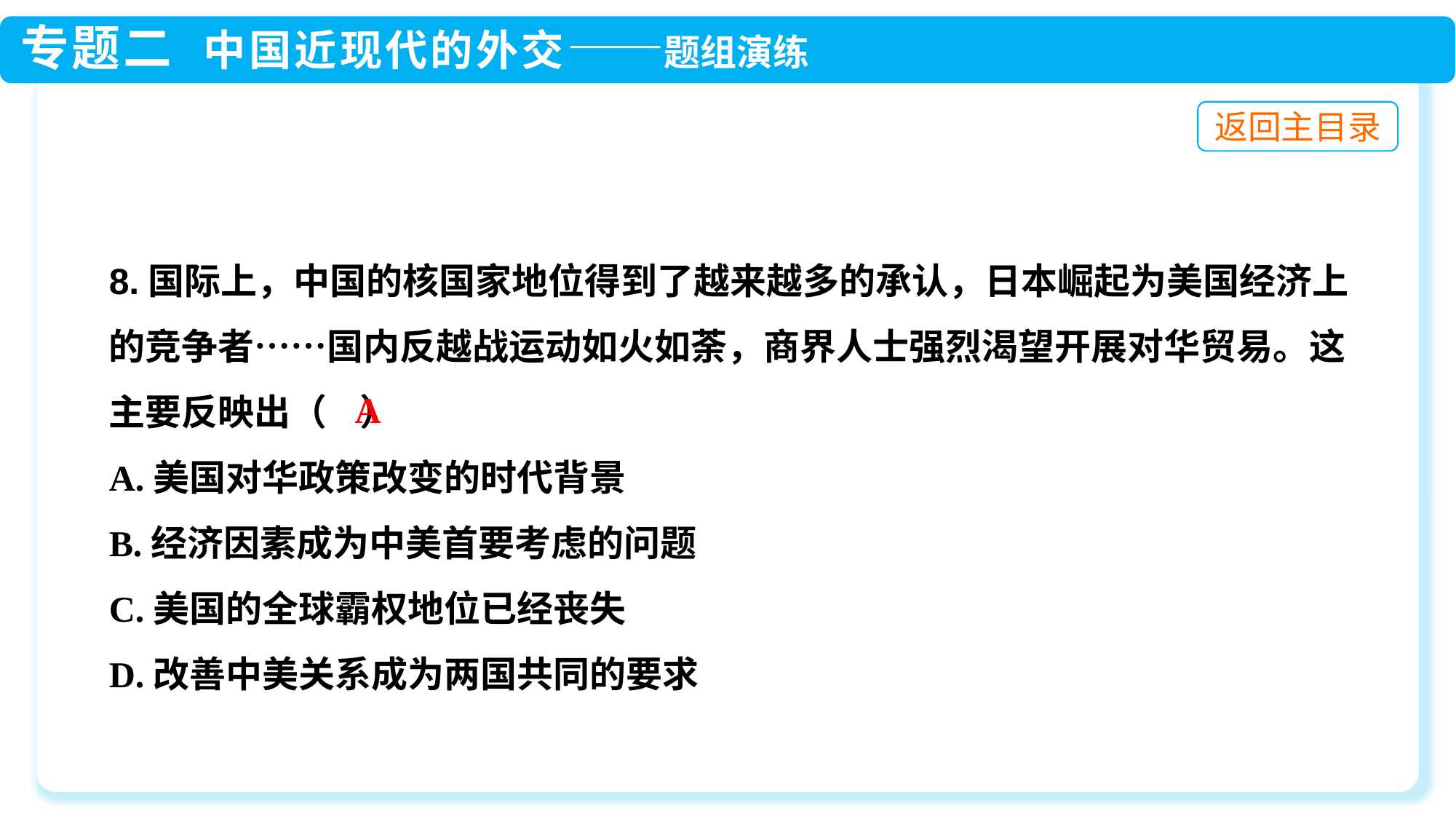

8.国际上，中国的核国家地位得到了越来越多的承认，日本崛起为美国经济上的竞争者……国内反越战运动如火如荼，商界人士强烈渴望开展对华贸易。这主要反映出（    ）
A.美国对华政策改变的时代背景
B.经济因素成为中美首要考虑的问题
C.美国的全球霸权地位已经丧失
D.改善中美关系成为两国共同的要求
A